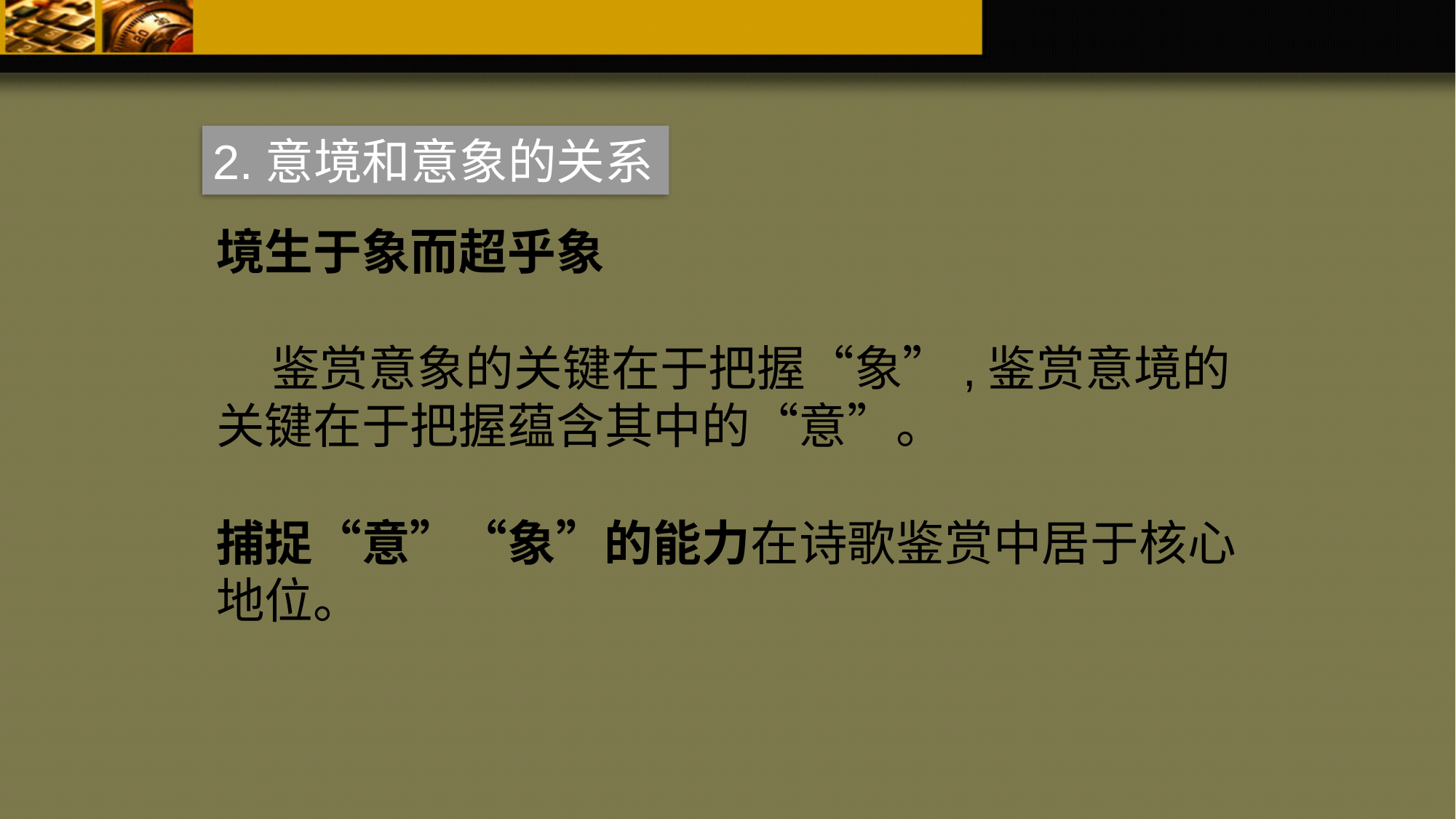

2.意境和意象的关系
境生于象而超乎象

    鉴赏意象的关键在于把握“象”,鉴赏意境的关键在于把握蕴含其中的“意”。

捕捉“意”“象”的能力在诗歌鉴赏中居于核心地位。